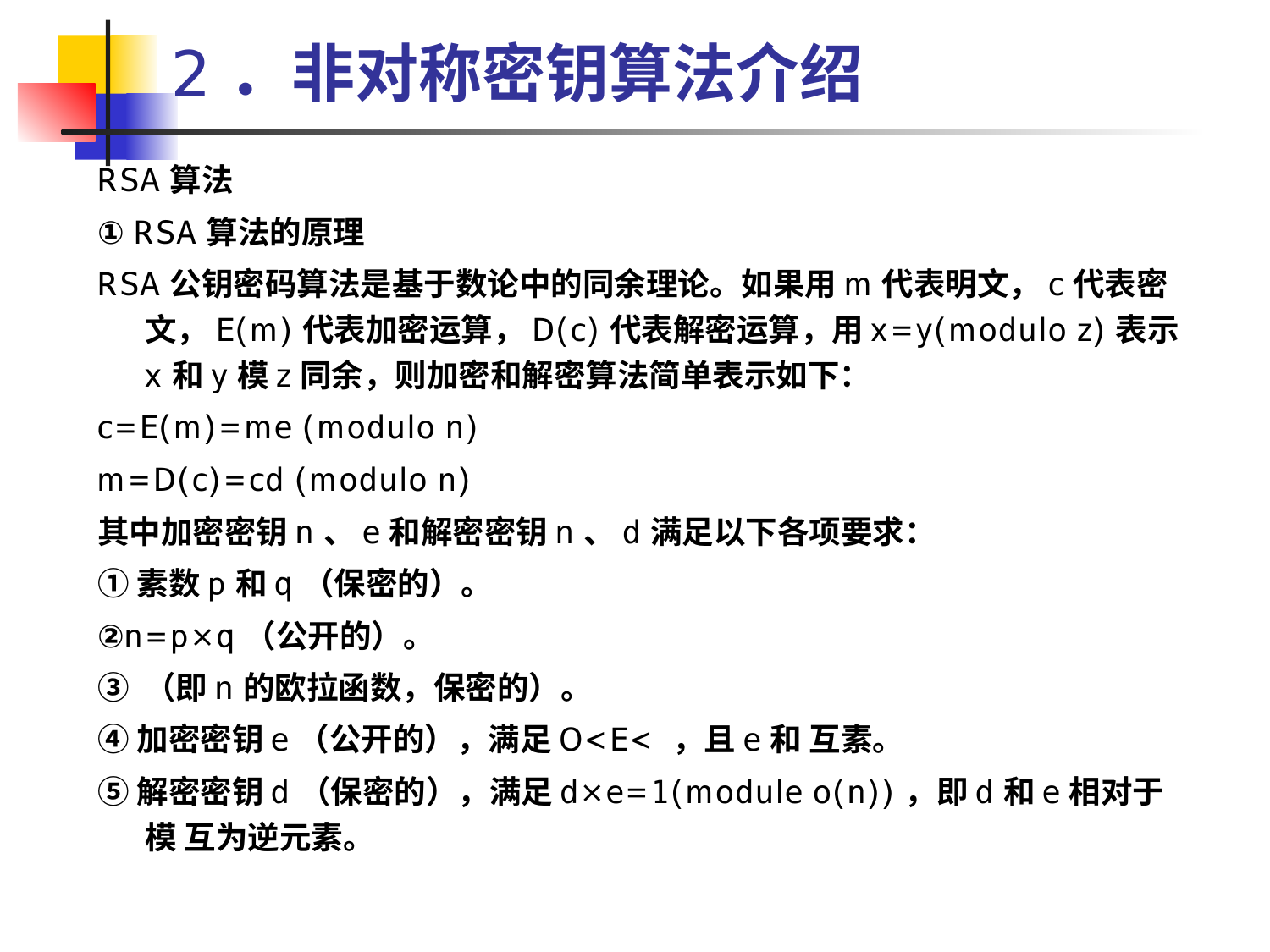

# 2．非对称密钥算法介绍
RSA算法
① RSA算法的原理
RSA公钥密码算法是基于数论中的同余理论。如果用m代表明文，c代表密文，E(m)代表加密运算，D(c)代表解密运算，用x=y(modulo z)表示x和y模z同余，则加密和解密算法简单表示如下：
c=E(m)=me (modulo n)
m=D(c)=cd (modulo n)
其中加密密钥n、e和解密密钥n、d满足以下各项要求：
①素数p和q（保密的）。
②n=p×q（公开的）。
③ （即n的欧拉函数，保密的）。
④加密密钥e（公开的），满足O<E< ，且e和 互素。
⑤解密密钥d（保密的），满足d×e=1(module o(n))，即d和e相对于模 互为逆元素。

27